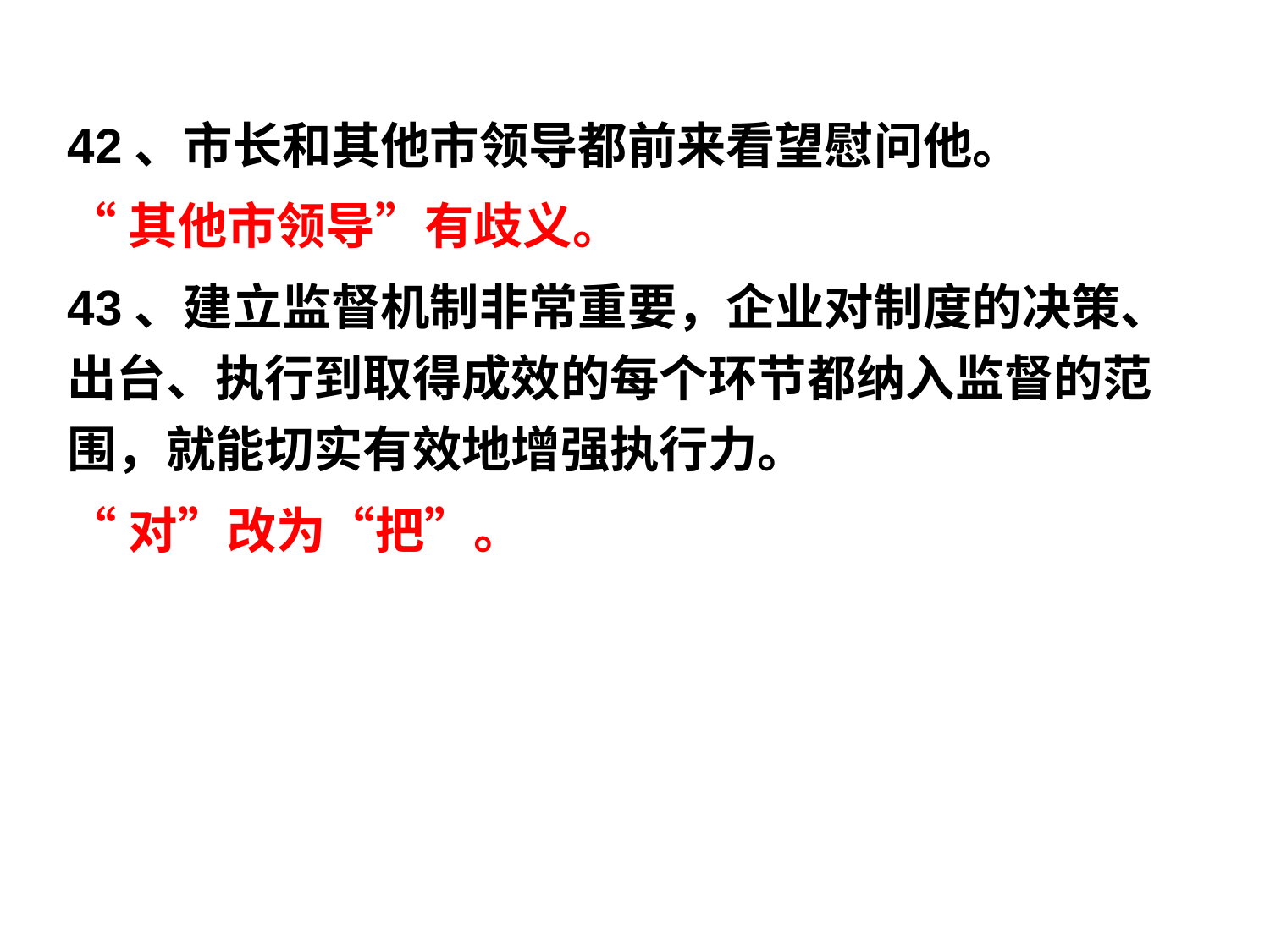

42、市长和其他市领导都前来看望慰问他。
“其他市领导”有歧义。
43、建立监督机制非常重要，企业对制度的决策、出台、执行到取得成效的每个环节都纳入监督的范围，就能切实有效地增强执行力。
“对”改为“把”。